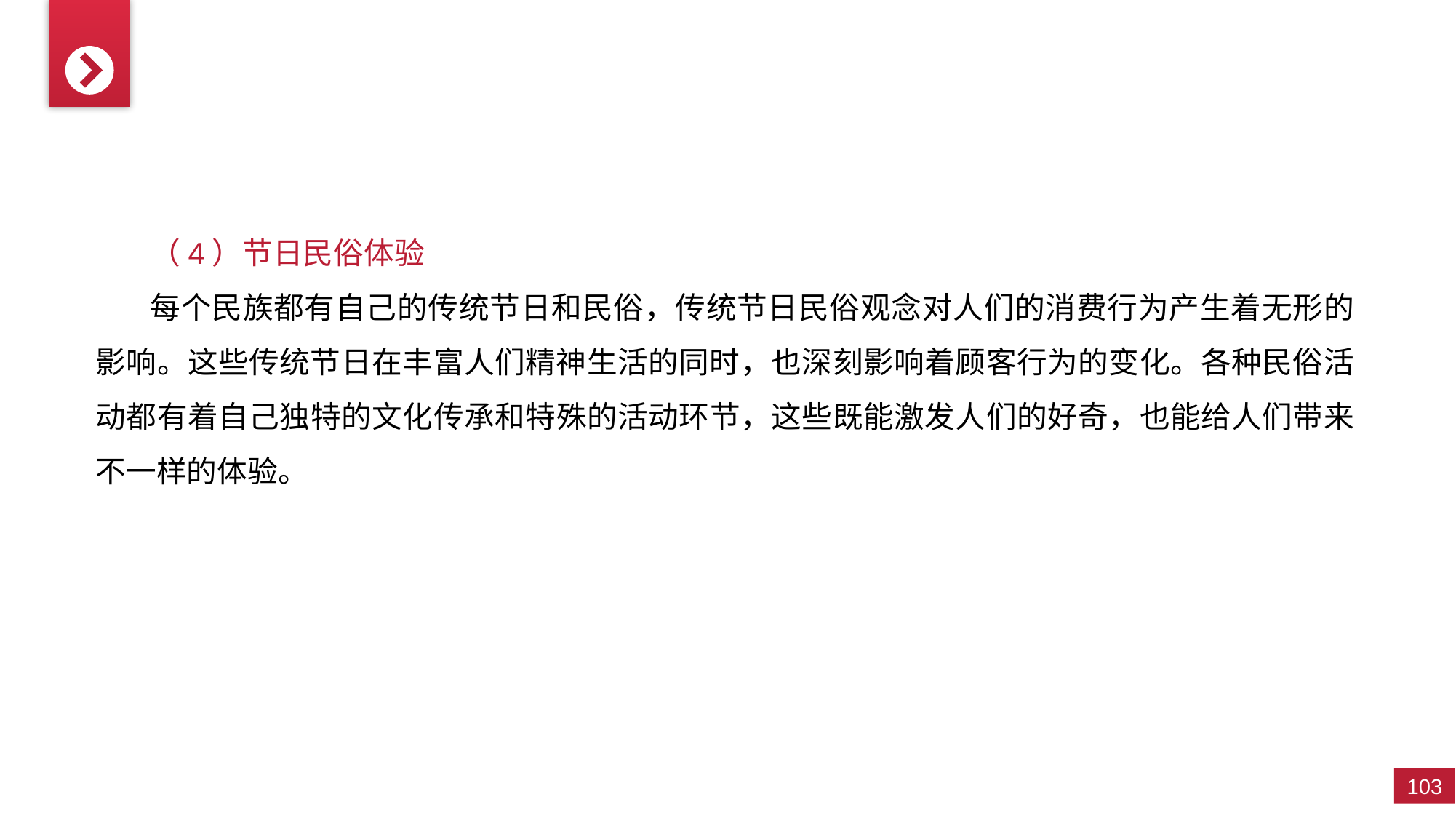

（4）节日民俗体验
每个民族都有自己的传统节日和民俗，传统节日民俗观念对人们的消费行为产生着无形的影响。这些传统节日在丰富人们精神生活的同时，也深刻影响着顾客行为的变化。各种民俗活动都有着自己独特的文化传承和特殊的活动环节，这些既能激发人们的好奇，也能给人们带来不一样的体验。